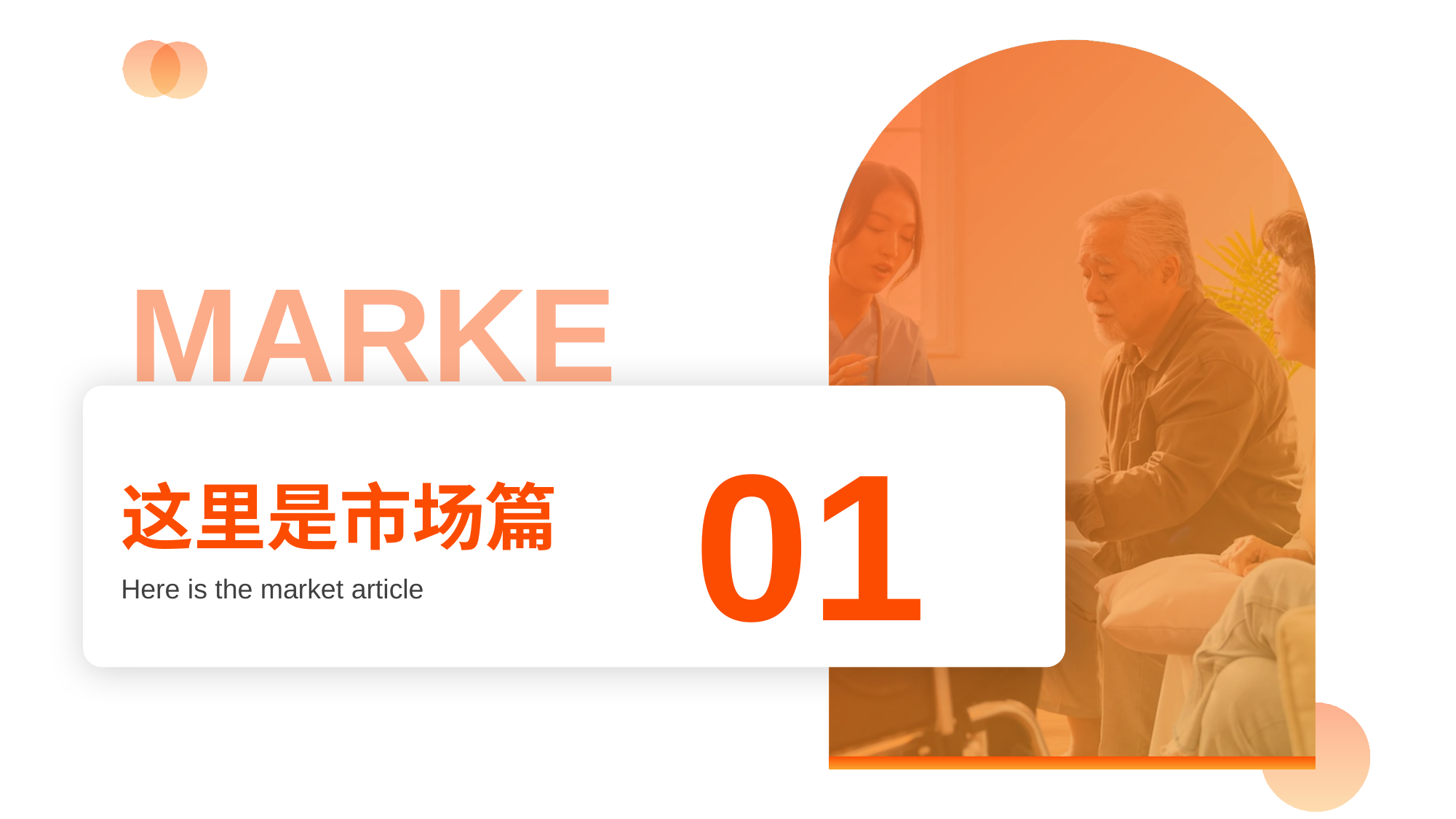

MARKE
01
这里是市场篇
Here is the market article